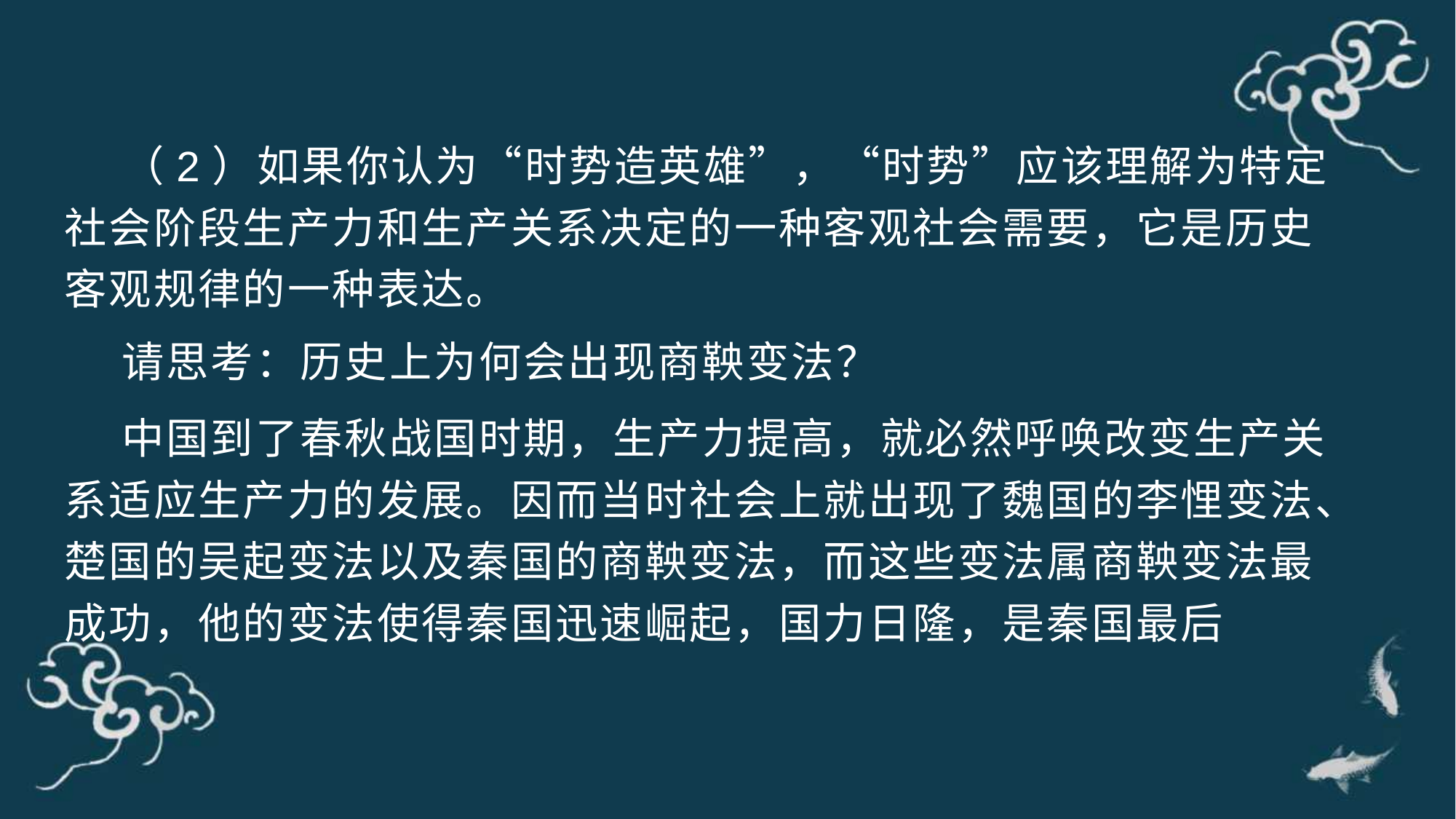

（2）如果你认为“时势造英雄”，“时势”应该理解为特定社会阶段生产力和生产关系决定的一种客观社会需要，它是历史客观规律的一种表达。
    请思考：历史上为何会出现商鞅变法？
    中国到了春秋战国时期，生产力提高，就必然呼唤改变生产关系适应生产力的发展。因而当时社会上就出现了魏国的李悝变法、楚国的吴起变法以及秦国的商鞅变法，而这些变法属商鞅变法最成功，他的变法使得秦国迅速崛起，国力日隆，是秦国最后